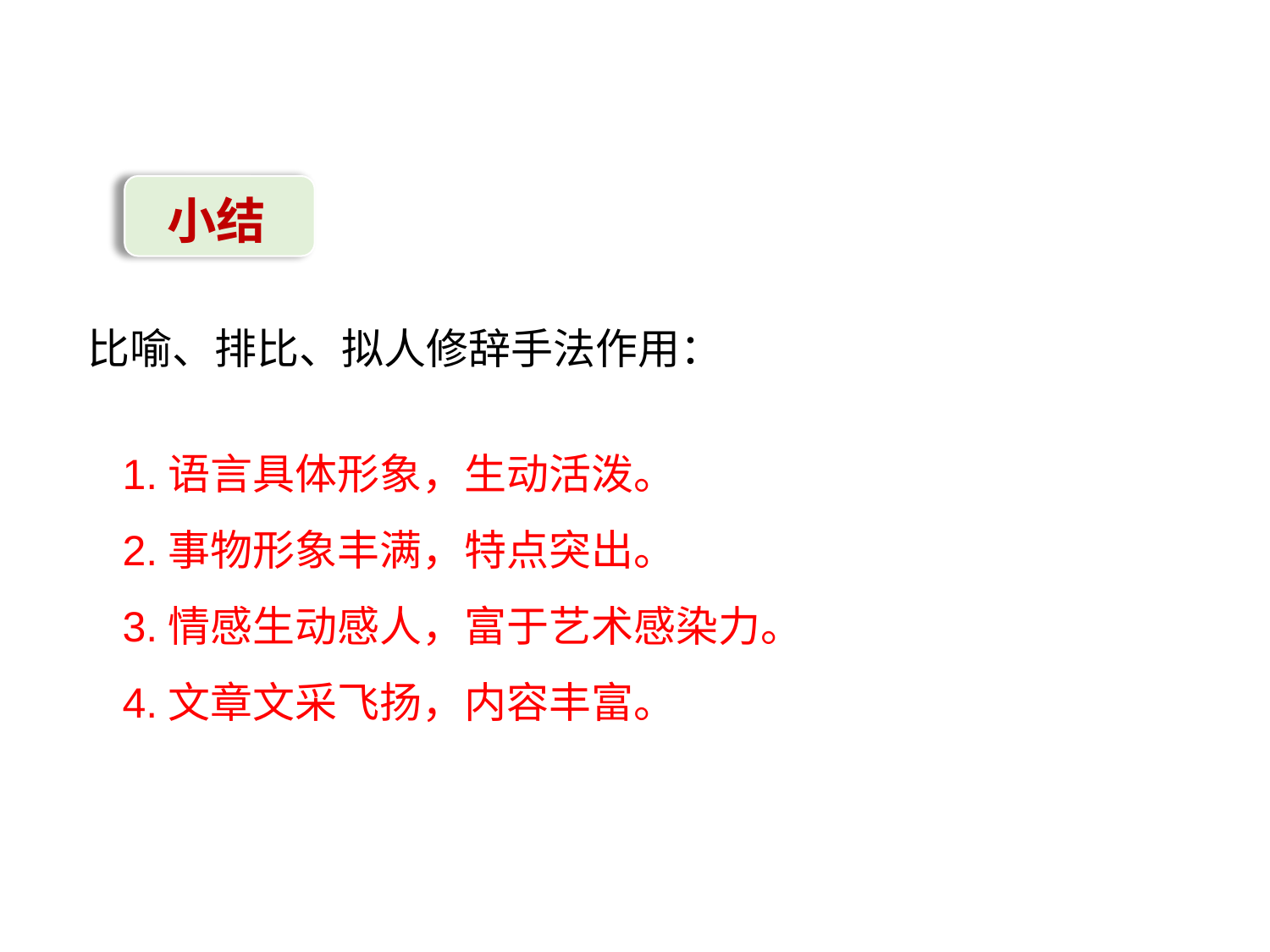

小结
比喻、排比、拟人修辞手法作用：
1.语言具体形象，生动活泼。
2.事物形象丰满，特点突出。
3.情感生动感人，富于艺术感染力。
4.文章文采飞扬，内容丰富。